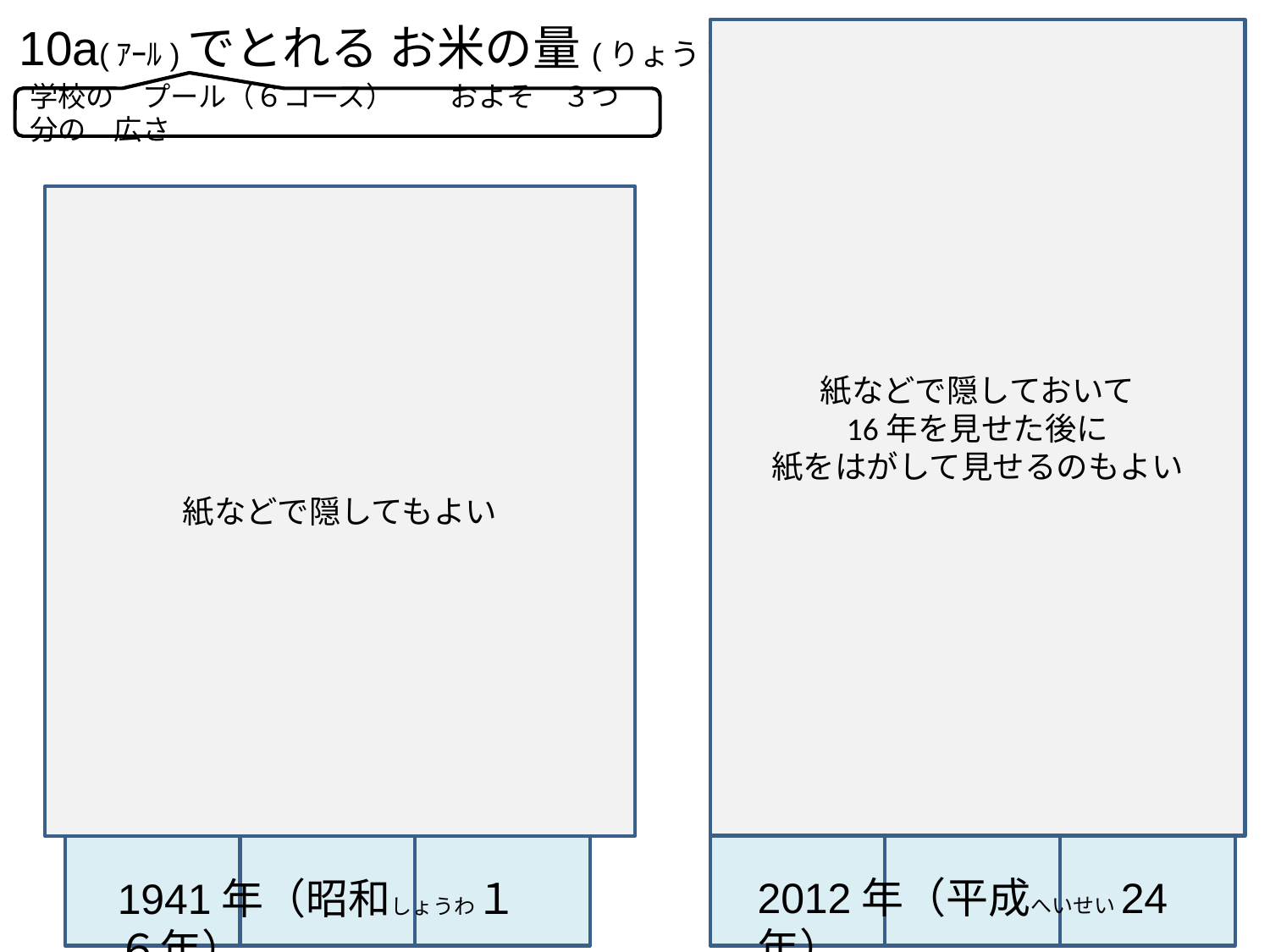

# 10a(ｱｰﾙ)でとれる お米の量(りょう)
紙などで隠しておいて
16年を見せた後に
紙をはがして見せるのもよい
10kg
10kg
10kg
10kg
10kg
10kg
10kg
10kg
10kg
10kg
10kg
10kg
10kg
10kg
10kg
10kg
10kg
10kg
10kg
10kg
10kg
10kg
10kg
10kg
10kg
10kg
10kg
10kg
10kg
10kg
学校の　プール（６コース）　　およそ　３つ分の　広さ
紙などで隠してもよい
10kg
10kg
10kg
10kg
10kg
10kg
10kg
10kg
10kg
10kg
10kg
10kg
10kg
10kg
10kg
10kg
10kg
10kg
10kg
10kg
10kg
10kg
10kg
10kg
10kg
10kg
10kg
10kg
10kg
10kg
10kg
10kg
10kg
10kg
10kg
10kg
10kg
10kg
10kg
10kg
10kg
10kg
10kg
10kg
10kg
10kg
10kg
10kg
10kg
10kg
10kg
10kg
10kg
10kg
10kg
10kg
10kg
10kg
10kg
10kg

2012年（平成へいせい24年）
1941年（昭和しょうわ１６年）